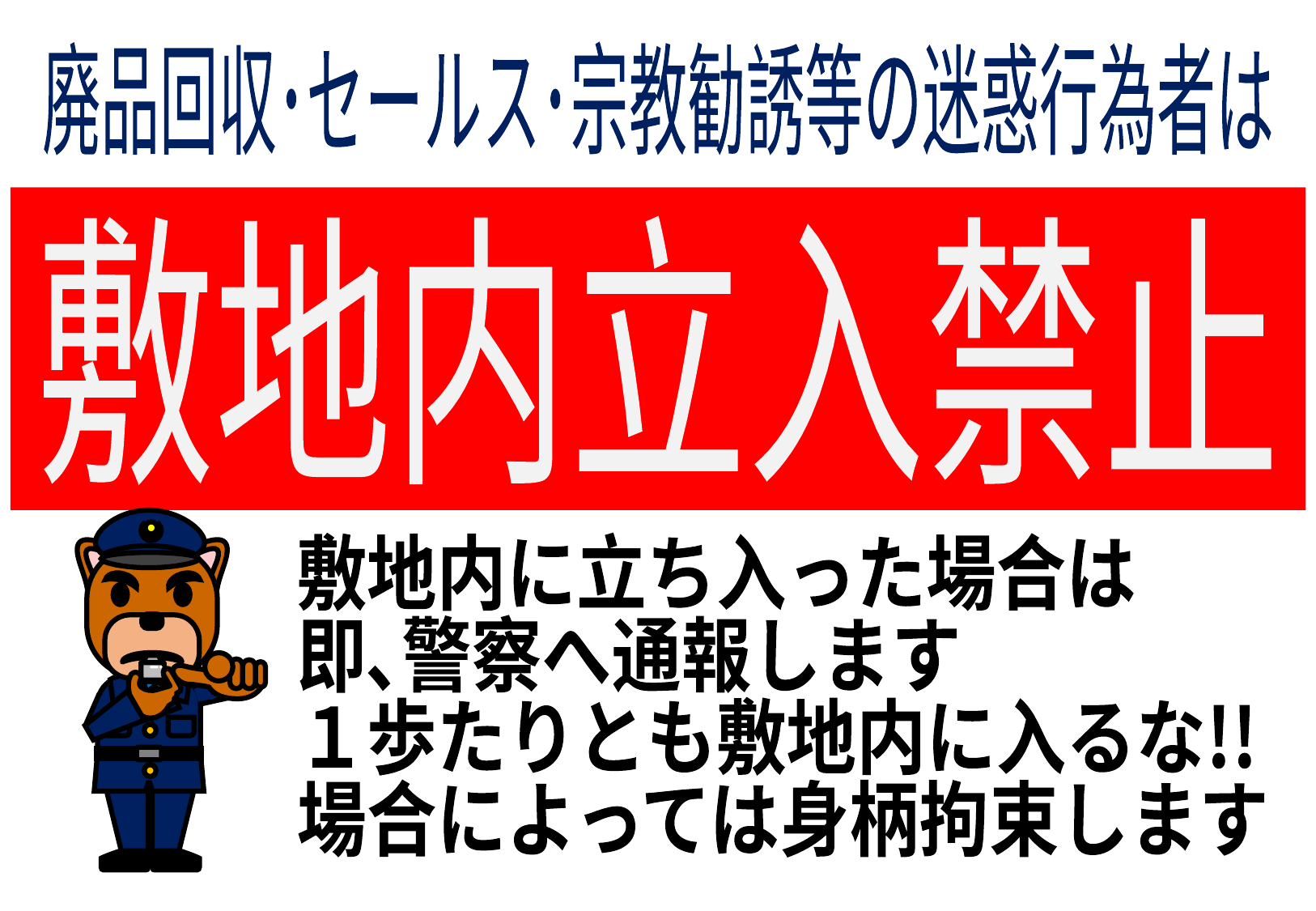

廃品回収･セールス･宗教勧誘等の迷惑行為者は

敷地内立入禁止

敷地内に立ち入った場合は
即､警察へ通報します
１歩たりとも敷地内に入るな!!
場合によっては身柄拘束します